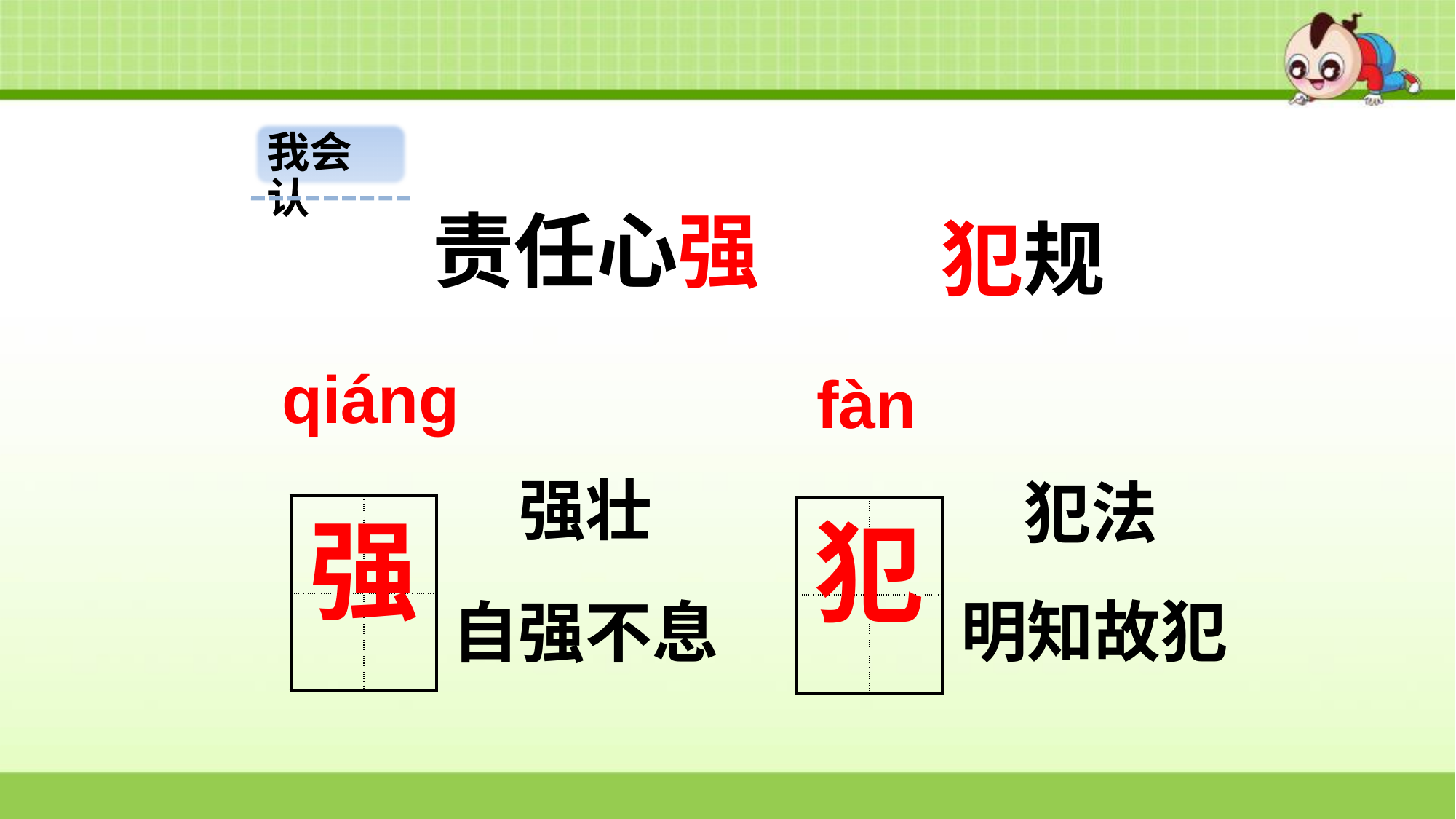

我会认

责任心强
犯规
qiáng
fàn
强壮
犯法
|  |  |
| --- | --- |
|  |  |
强
|  |  |
| --- | --- |
|  |  |
犯
明知故犯
自强不息